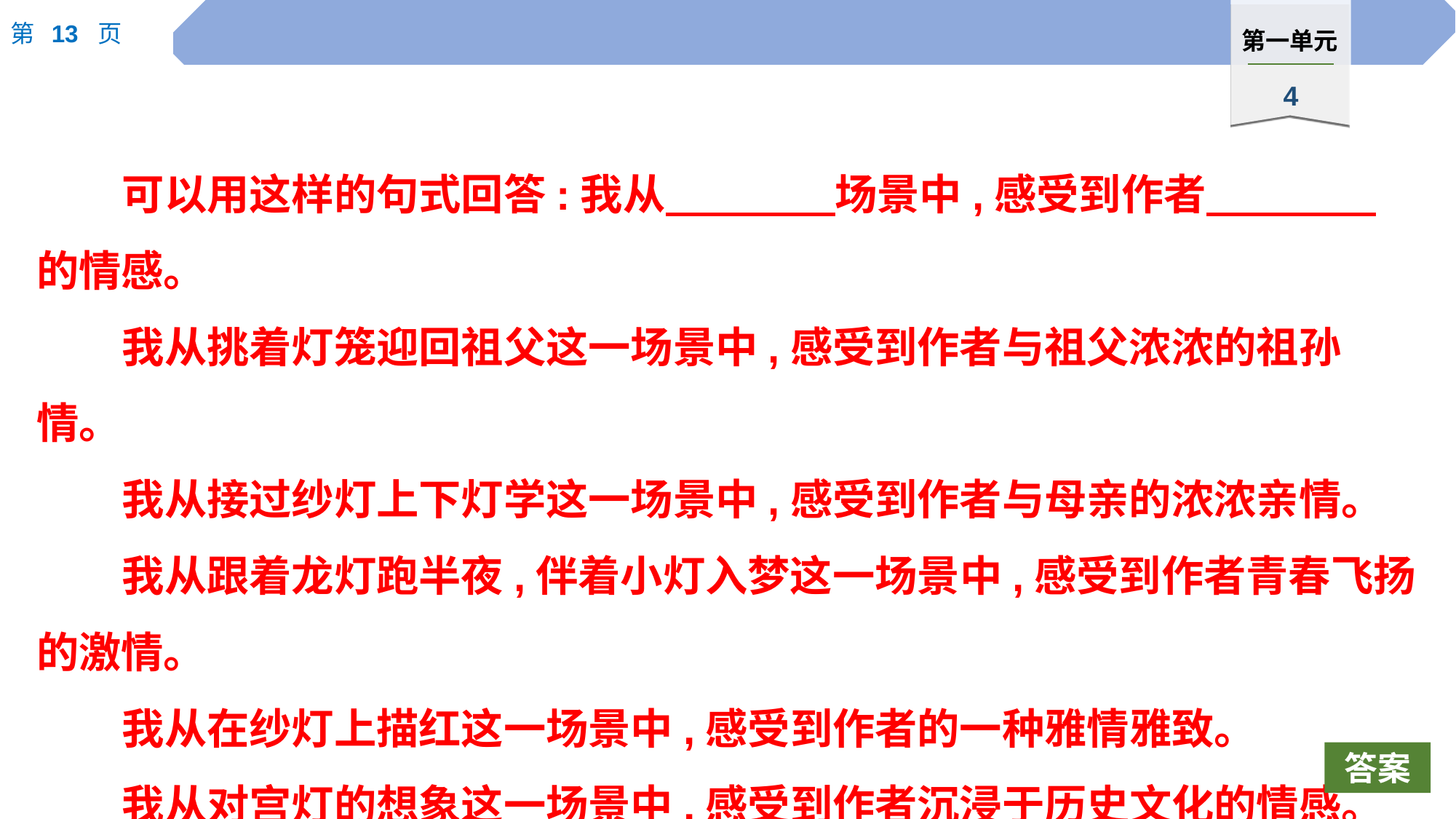

可以用这样的句式回答:我从　　　　场景中,感受到作者　　　　的情感。
我从挑着灯笼迎回祖父这一场景中,感受到作者与祖父浓浓的祖孙情。
我从接过纱灯上下灯学这一场景中,感受到作者与母亲的浓浓亲情。
我从跟着龙灯跑半夜,伴着小灯入梦这一场景中,感受到作者青春飞扬的激情。
我从在纱灯上描红这一场景中,感受到作者的一种雅情雅致。
我从对宫灯的想象这一场景中,感受到作者沉浸于历史文化的情感。
答案